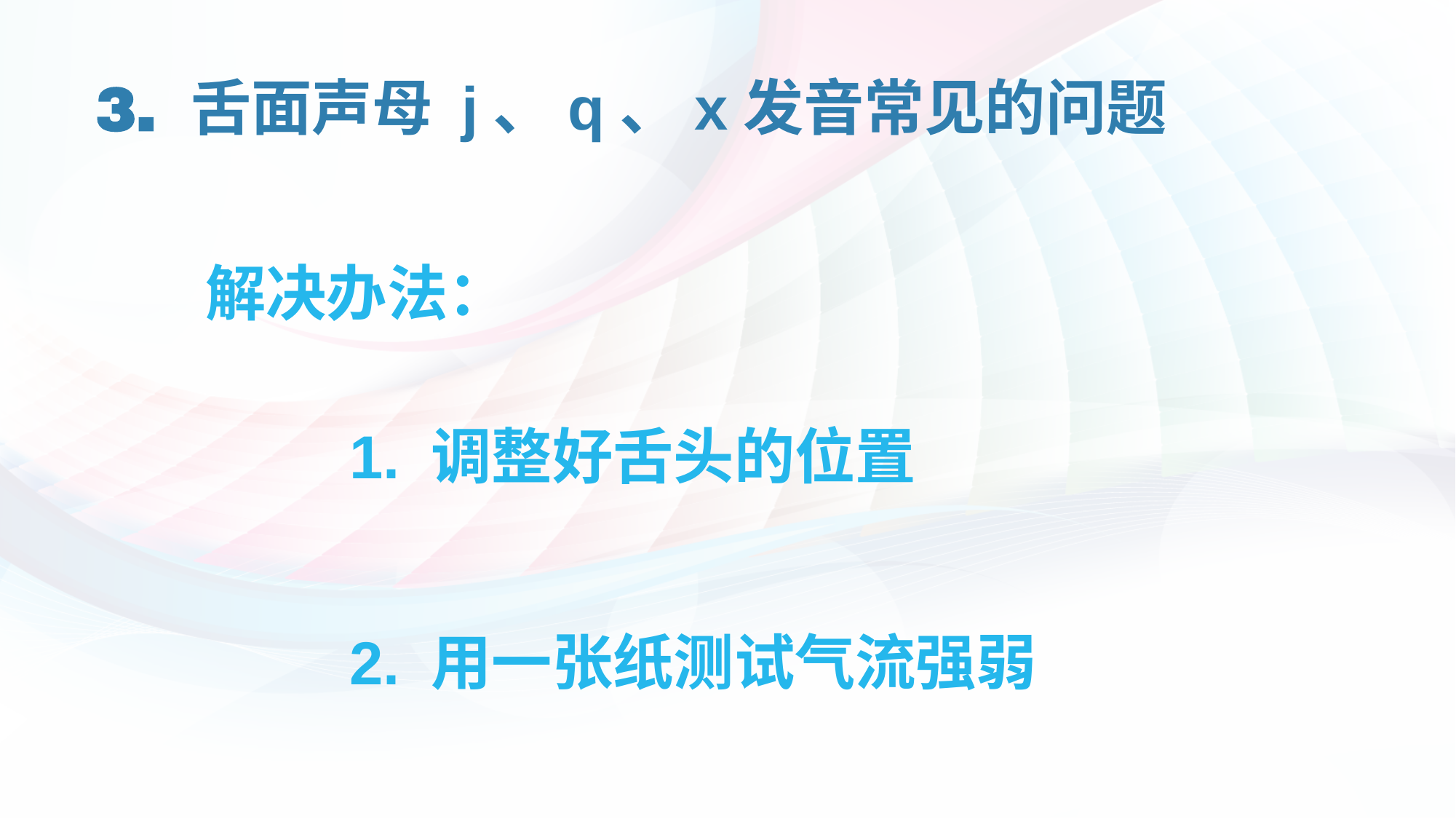

# 3. 舌面声母 j、q、x发音常见的问题
  解决办法：

           1. 调整好舌头的位置

           2. 用一张纸测试气流强弱